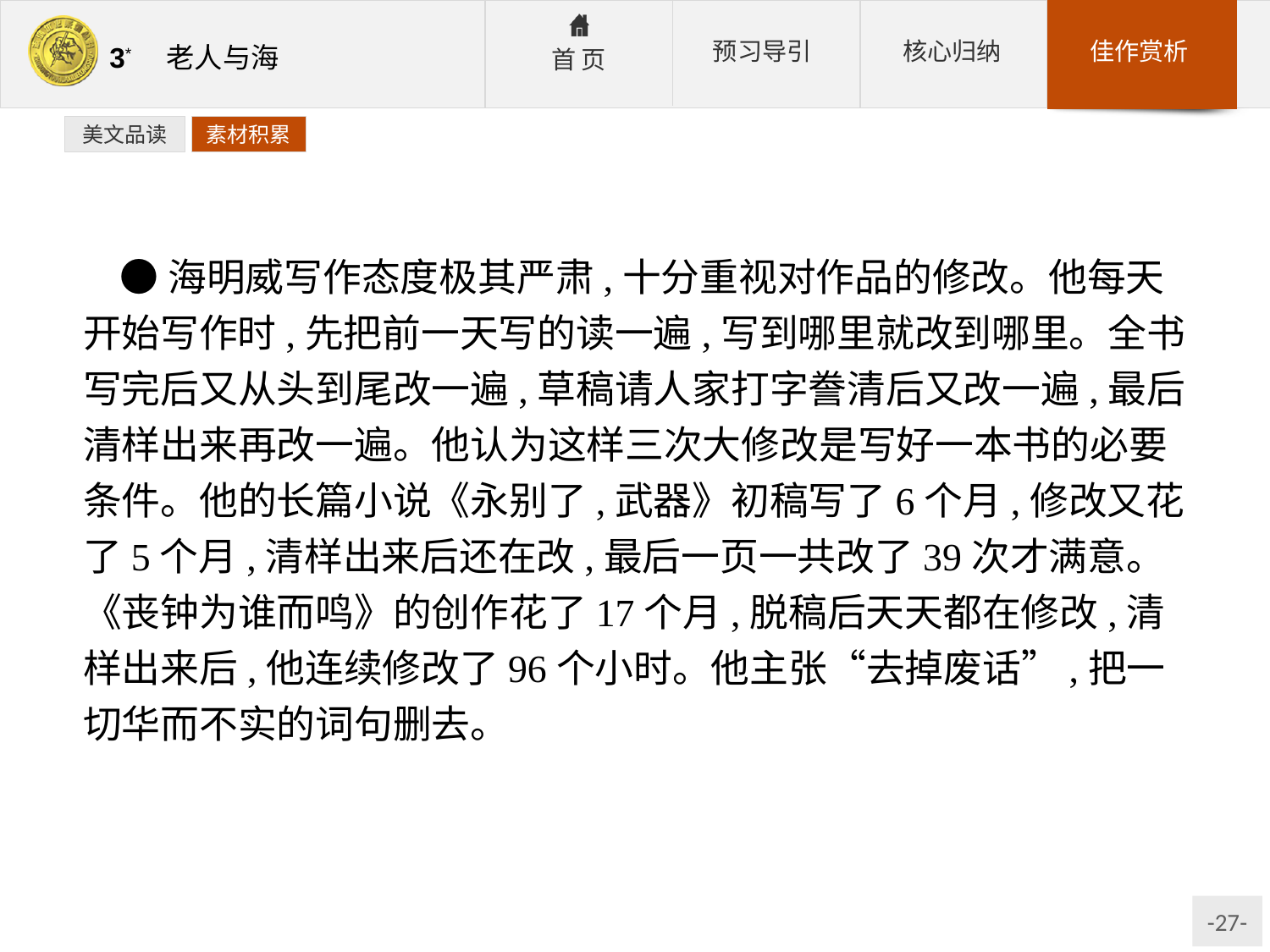

美文品读
素材积累
●海明威写作态度极其严肃,十分重视对作品的修改。他每天开始写作时,先把前一天写的读一遍,写到哪里就改到哪里。全书写完后又从头到尾改一遍,草稿请人家打字誊清后又改一遍,最后清样出来再改一遍。他认为这样三次大修改是写好一本书的必要条件。他的长篇小说《永别了,武器》初稿写了6个月,修改又花了5个月,清样出来后还在改,最后一页一共改了39次才满意。《丧钟为谁而鸣》的创作花了17个月,脱稿后天天都在修改,清样出来后,他连续修改了96个小时。他主张“去掉废话”,把一切华而不实的词句删去。